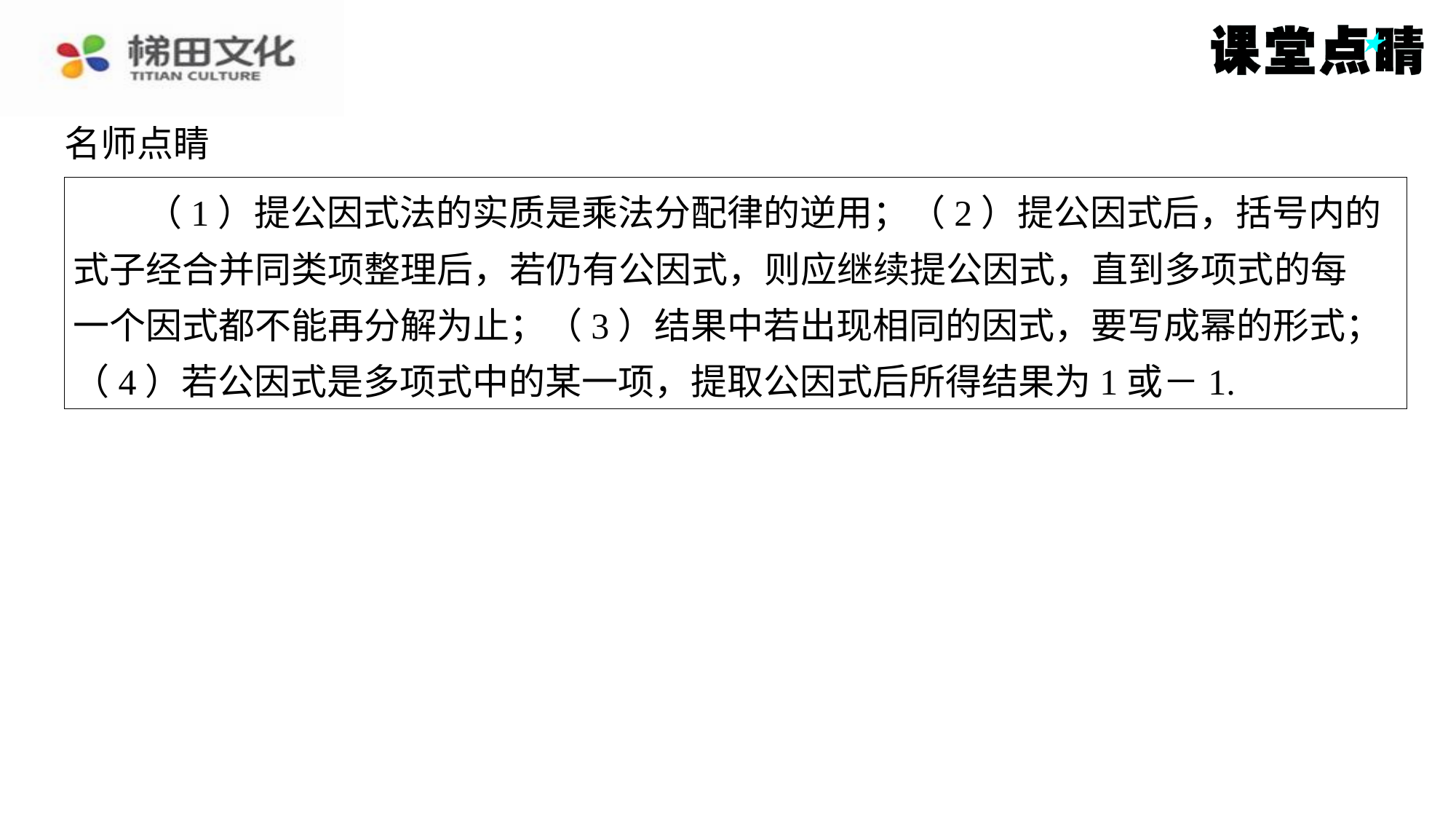

名师点睛
　　（1）提公因式法的实质是乘法分配律的逆用；（2）提公因式后，括号内的
式子经合并同类项整理后，若仍有公因式，则应继续提公因式，直到多项式的每
一个因式都不能再分解为止；（3）结果中若出现相同的因式，要写成幂的形式；
（4）若公因式是多项式中的某一项，提取公因式后所得结果为1或－1.